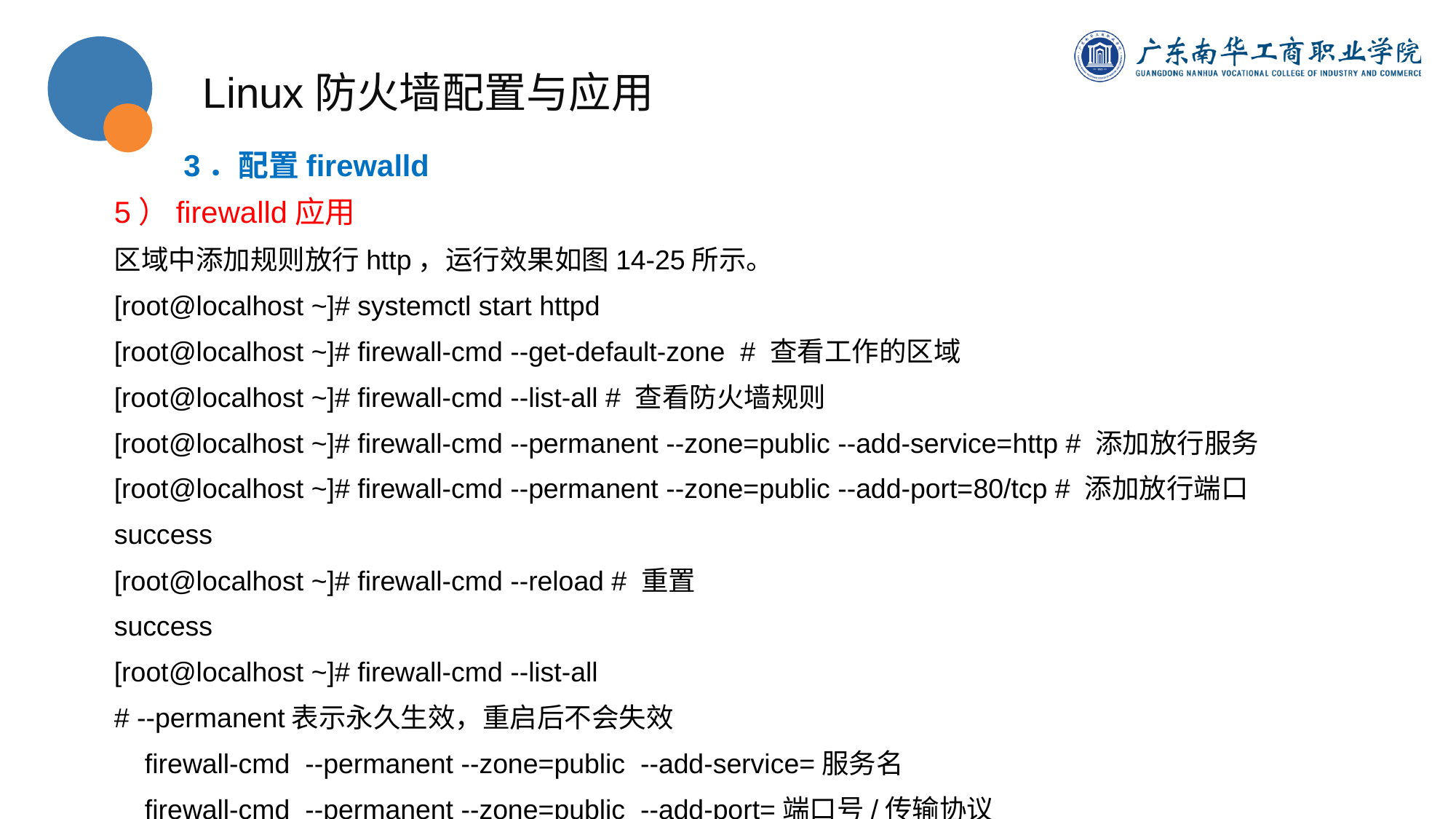

Linux防火墙配置与应用

3．配置firewalld
5）firewalld应用
区域中添加规则放行http，运行效果如图14-25所示。
[root@localhost ~]# systemctl start httpd
[root@localhost ~]# firewall-cmd --get-default-zone  # 查看工作的区域
[root@localhost ~]# firewall-cmd --list-all # 查看防火墙规则
[root@localhost ~]# firewall-cmd --permanent --zone=public --add-service=http # 添加放行服务
[root@localhost ~]# firewall-cmd --permanent --zone=public --add-port=80/tcp # 添加放行端口
success
[root@localhost ~]# firewall-cmd --reload # 重置
success
[root@localhost ~]# firewall-cmd --list-all
# --permanent表示永久生效，重启后不会失效
    firewall-cmd  --permanent --zone=public  --add-service=服务名
    firewall-cmd  --permanent --zone=public  --add-port=端口号/传输协议